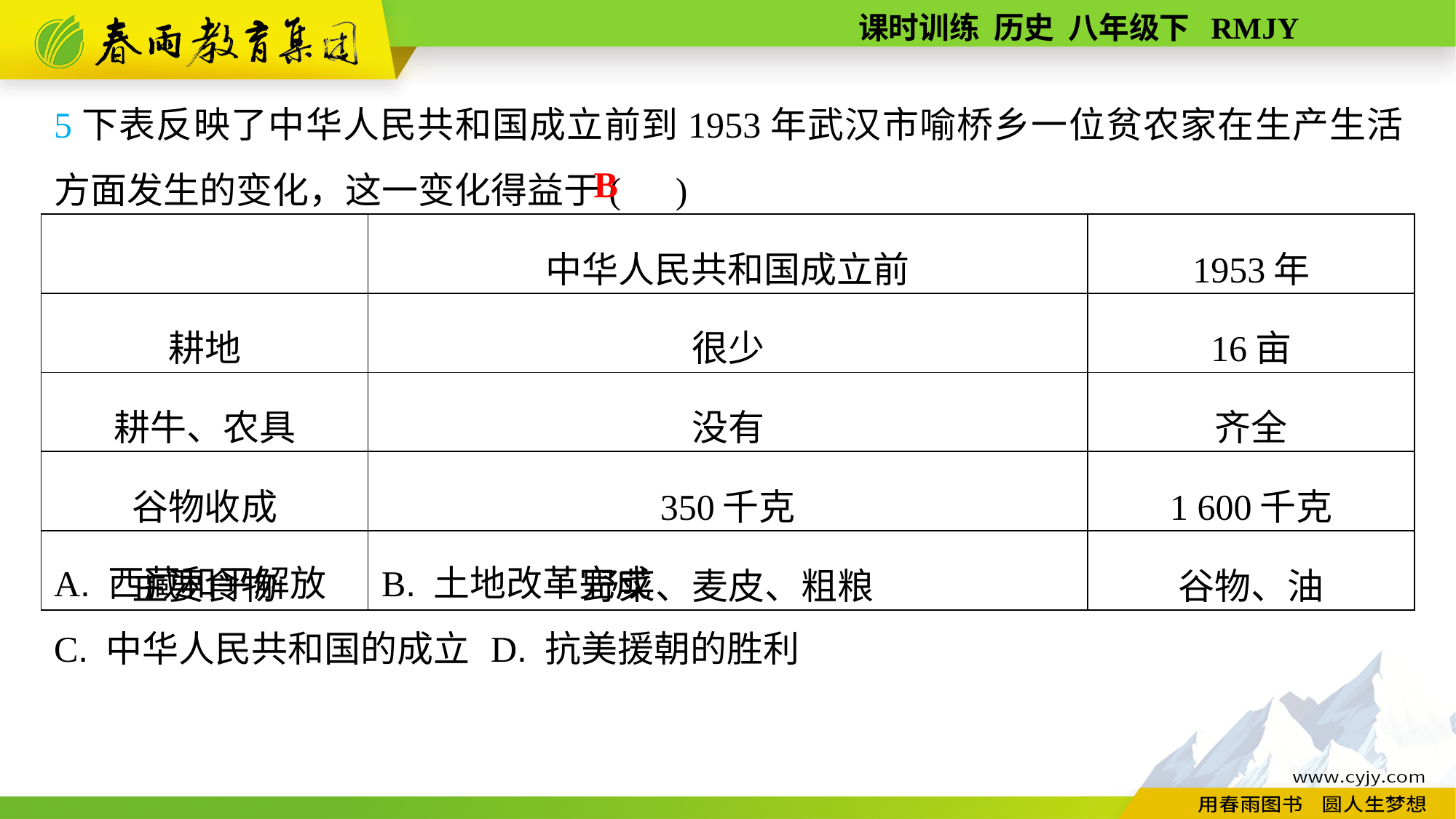

5下表反映了中华人民共和国成立前到1953年武汉市喻桥乡一位贫农家在生产生活方面发生的变化，这一变化得益于(      )

A. 西藏和平解放	B. 土地改革完成
C. 中华人民共和国的成立	D. 抗美援朝的胜利
B
|  | 中华人民共和国成立前 | 1953年 |
| --- | --- | --- |
| 耕地 | 很少 | 16亩 |
| 耕牛、农具 | 没有 | 齐全 |
| 谷物收成 | 350千克 | 1 600千克 |
| 主要食物 | 野菜、麦皮、粗粮 | 谷物、油 |